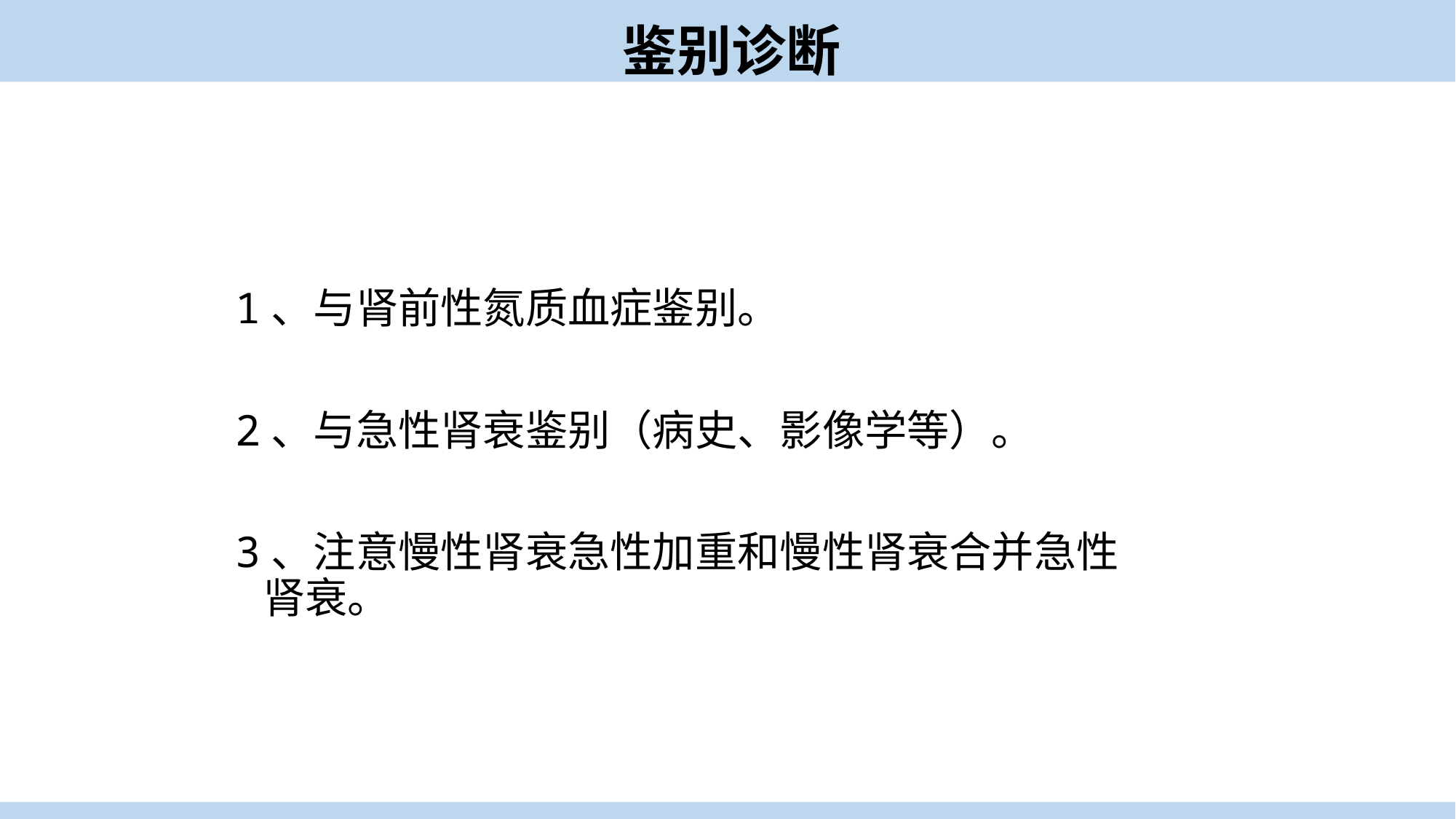

鉴别诊断
1、与肾前性氮质血症鉴别。

2、与急性肾衰鉴别（病史、影像学等）。

3、注意慢性肾衰急性加重和慢性肾衰合并急性肾衰。